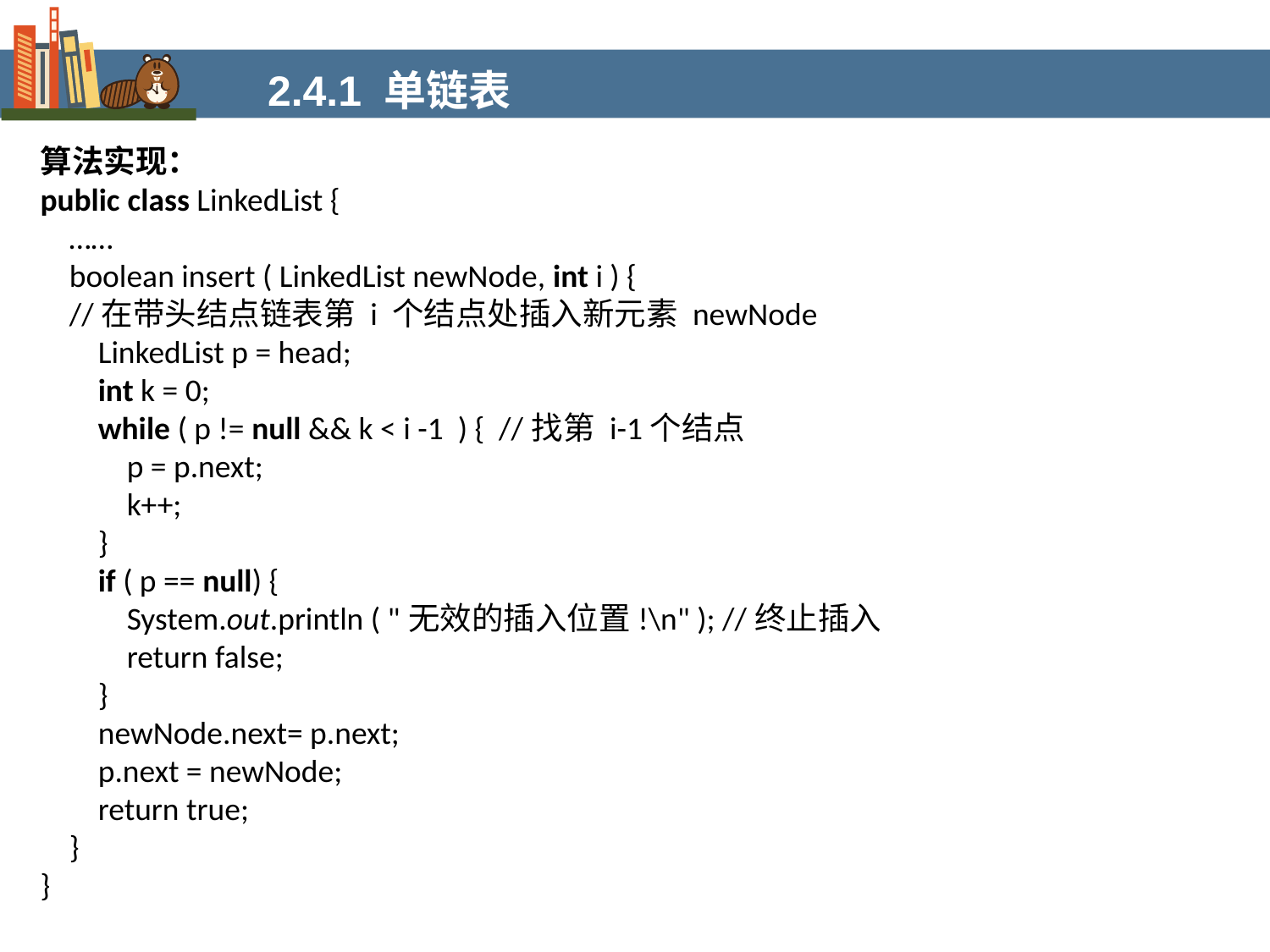

2.4.1 单链表
算法实现：
public class LinkedList {
    ……
    boolean insert ( LinkedList newNode, int i ) {
    //在带头结点链表第 i 个结点处插入新元素 newNode
        LinkedList p = head;
        int k = 0;
        while ( p != null && k < i -1  ) {  //找第 i-1个结点
            p = p.next;
            k++;
        }
        if ( p == null) {
            System.out.println ( "无效的插入位置!\n" ); //终止插入
            return false;
        }
        newNode.next= p.next;
        p.next = newNode;
        return true;
    }
}